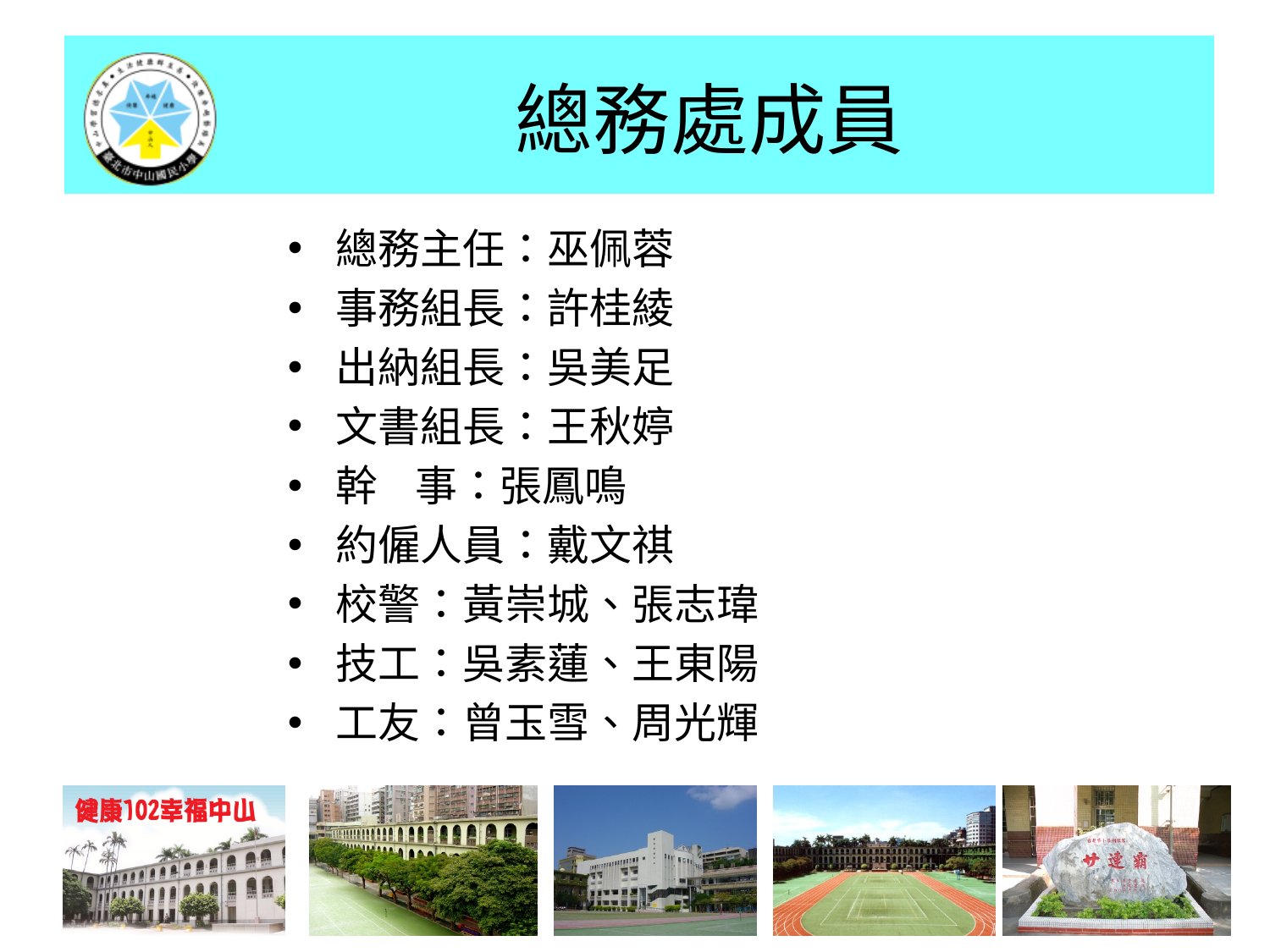

# 總務處成員
總務主任：巫佩蓉
事務組長：許桂綾
出納組長：吳美足
文書組長：王秋婷
幹    事：張鳳鳴
約僱人員：戴文祺
校警：黃崇城、張志瑋
技工：吳素蓮、王東陽
工友：曾玉雪、周光輝